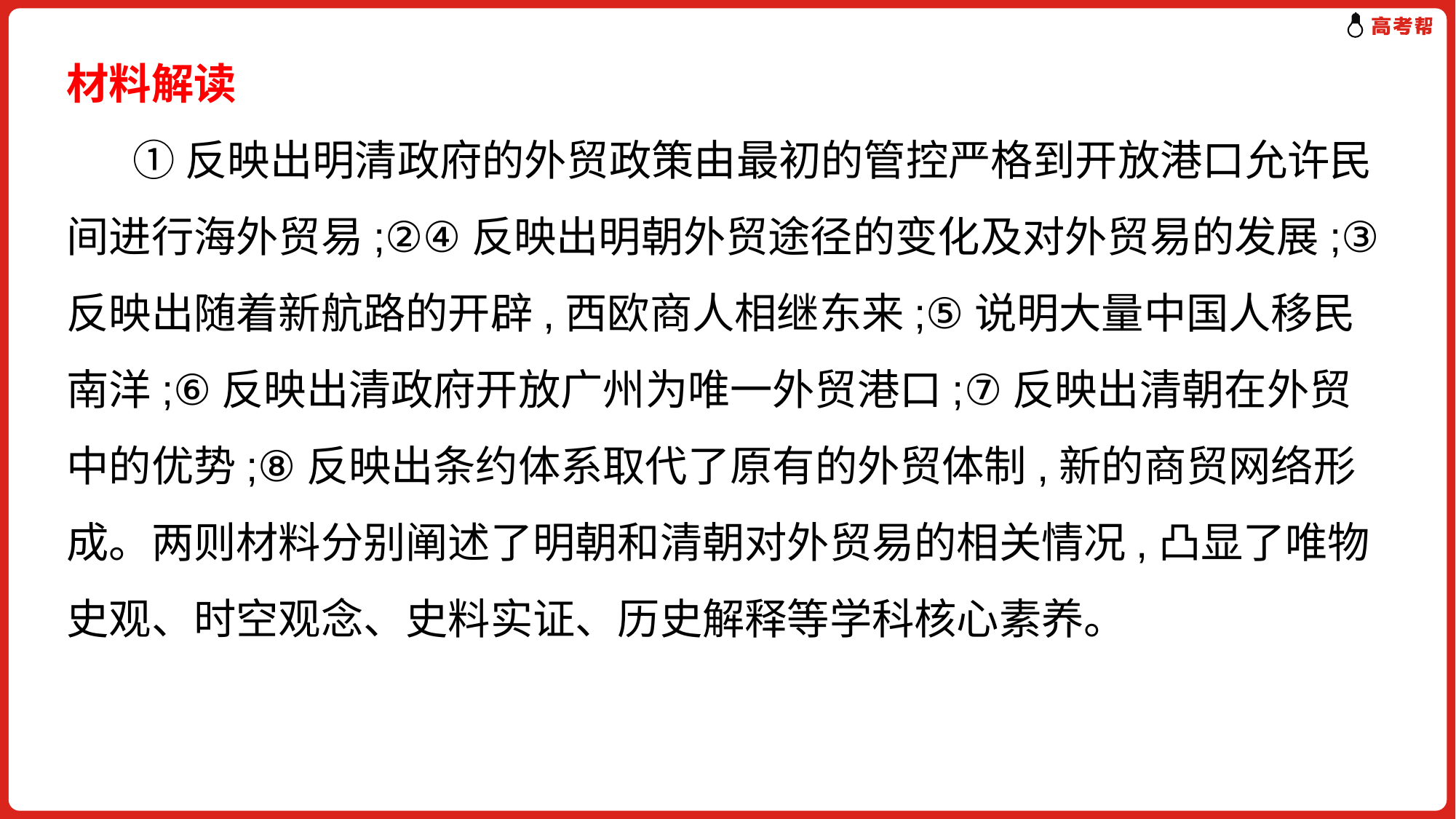

材料解读
       ①反映出明清政府的外贸政策由最初的管控严格到开放港口允许民间进行海外贸易;②④反映出明朝外贸途径的变化及对外贸易的发展;③反映出随着新航路的开辟,西欧商人相继东来;⑤说明大量中国人移民南洋;⑥反映出清政府开放广州为唯一外贸港口;⑦反映出清朝在外贸中的优势;⑧反映出条约体系取代了原有的外贸体制,新的商贸网络形成。两则材料分别阐述了明朝和清朝对外贸易的相关情况,凸显了唯物史观、时空观念、史料实证、历史解释等学科核心素养。